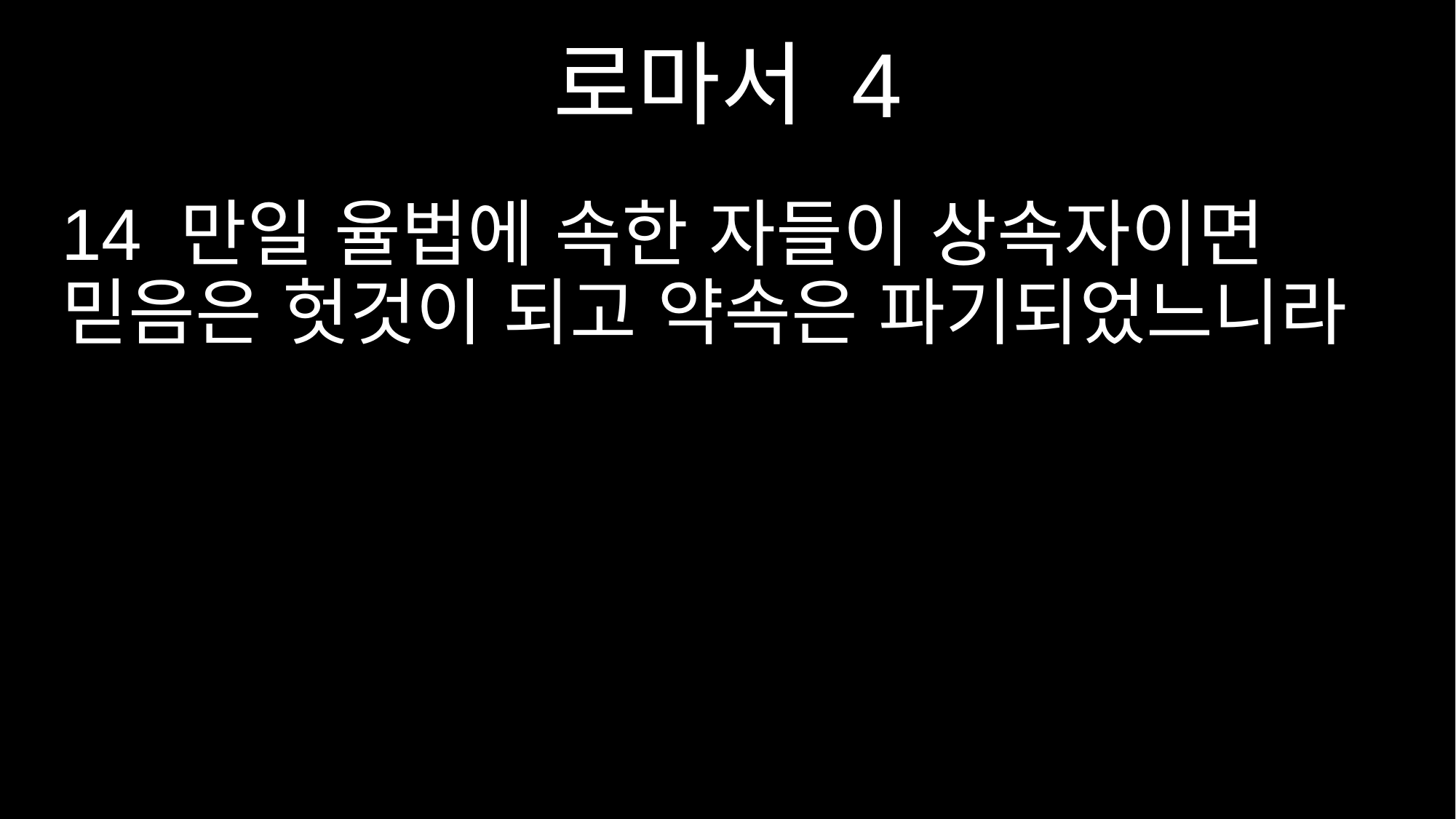

로마서 4
14 만일 율법에 속한 자들이 상속자이면 믿음은 헛것이 되고 약속은 파기되었느니라